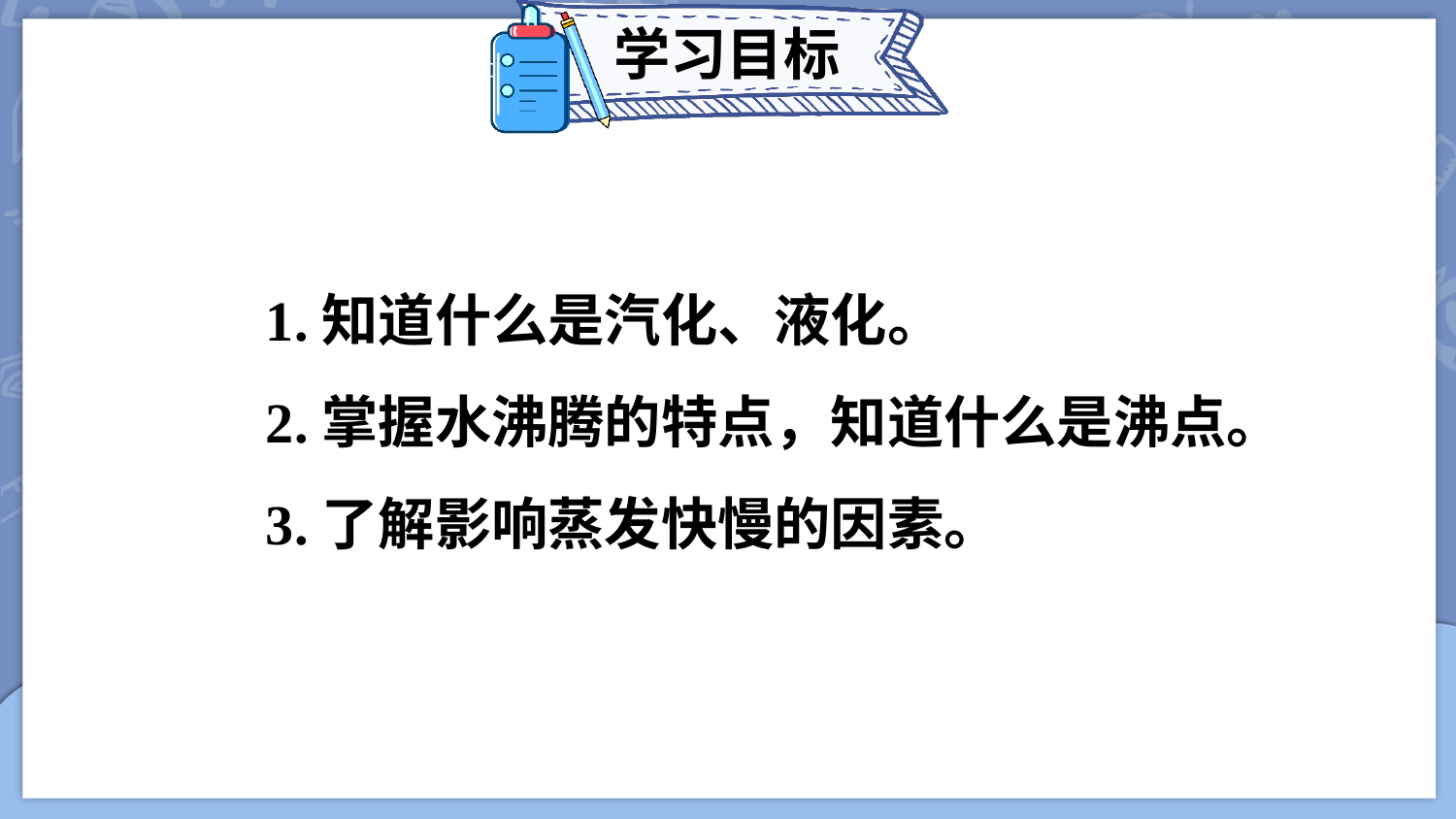

学习目标
1.知道什么是汽化、液化。
2.掌握水沸腾的特点，知道什么是沸点。
3.了解影响蒸发快慢的因素。